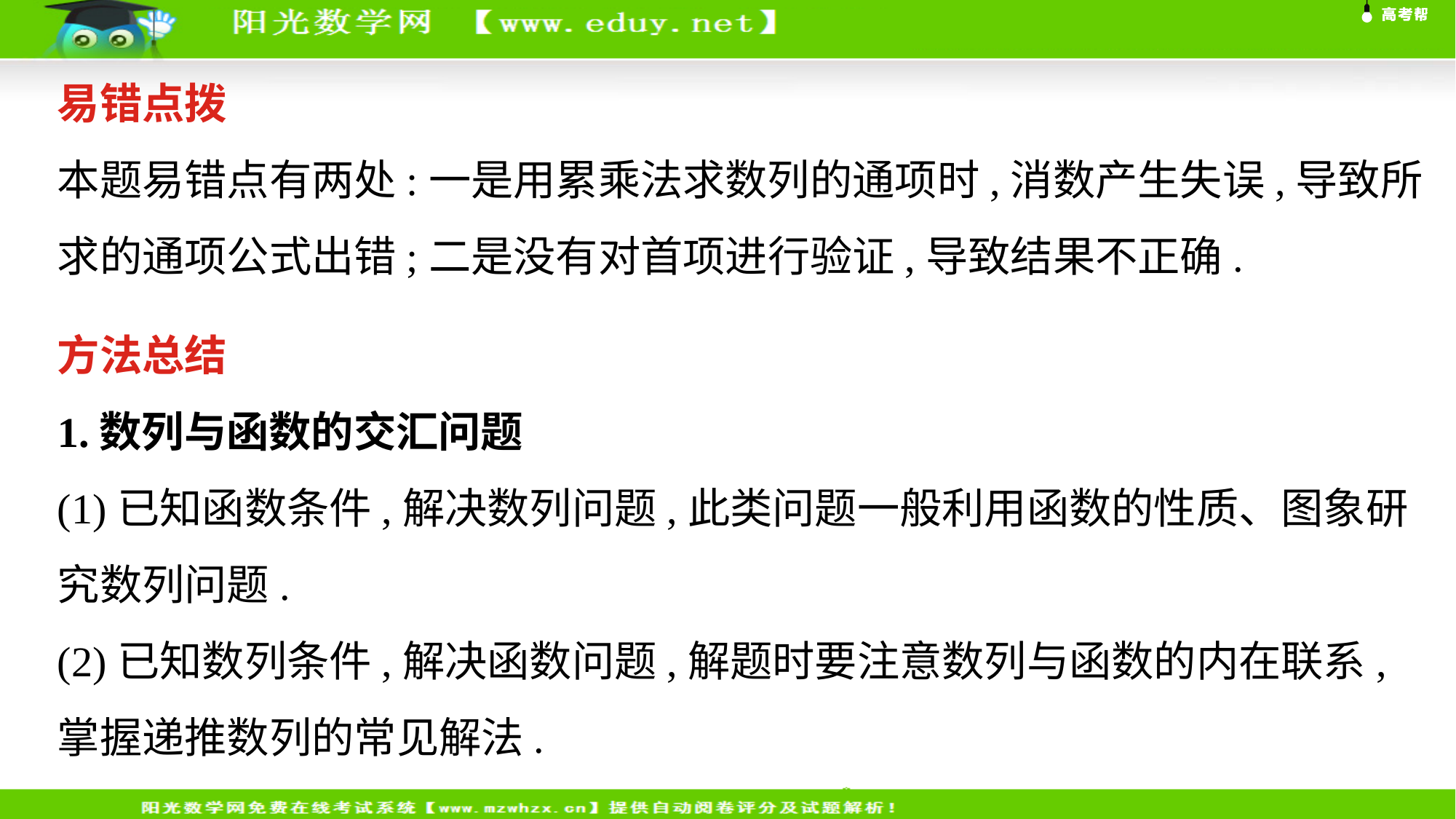

易错点拨
本题易错点有两处:一是用累乘法求数列的通项时,消数产生失误,导致所求的通项公式出错;二是没有对首项进行验证,导致结果不正确.
方法总结
1.数列与函数的交汇问题
(1)已知函数条件,解决数列问题,此类问题一般利用函数的性质、图象研究数列问题.
(2)已知数列条件,解决函数问题,解题时要注意数列与函数的内在联系,掌握递推数列的常见解法.